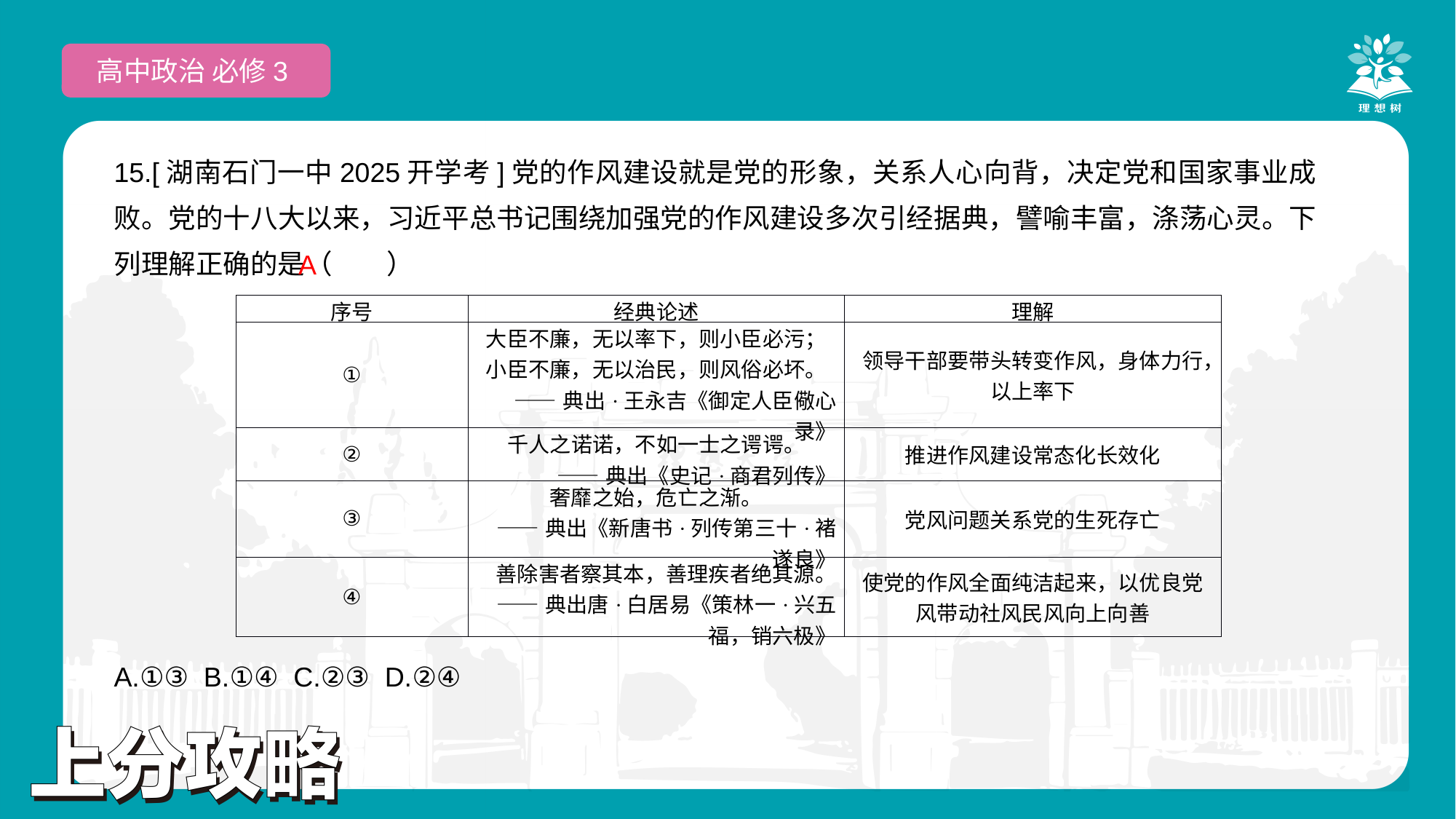

高中政治 必修3
15.[湖南石门一中2025开学考]党的作风建设就是党的形象，关系人心向背，决定党和国家事业成败。党的十八大以来，习近平总书记围绕加强党的作风建设多次引经据典，譬喻丰富，涤荡心灵。下列理解正确的是（　　）

A.①③  B.①④  C.②③  D.②④
A
| 序号 | 经典论述 | 理解 |
| --- | --- | --- |
| ① | 大臣不廉，无以率下，则小臣必污；小臣不廉，无以治民，则风俗必坏。 ——典出·王永吉《御定人臣儆心录》 | 领导干部要带头转变作风，身体力行，以上率下 |
| ② | 千人之诺诺，不如一士之谔谔。 ——典出《史记·商君列传》 | 推进作风建设常态化长效化 |
| ③ | 奢靡之始，危亡之渐。 ——典出《新唐书·列传第三十·褚遂良》 | 党风问题关系党的生死存亡 |
| ④ | 善除害者察其本，善理疾者绝其源。 ——典出唐·白居易《策林一·兴五福，销六极》 | 使党的作风全面纯洁起来，以优良党风带动社风民风向上向善 |